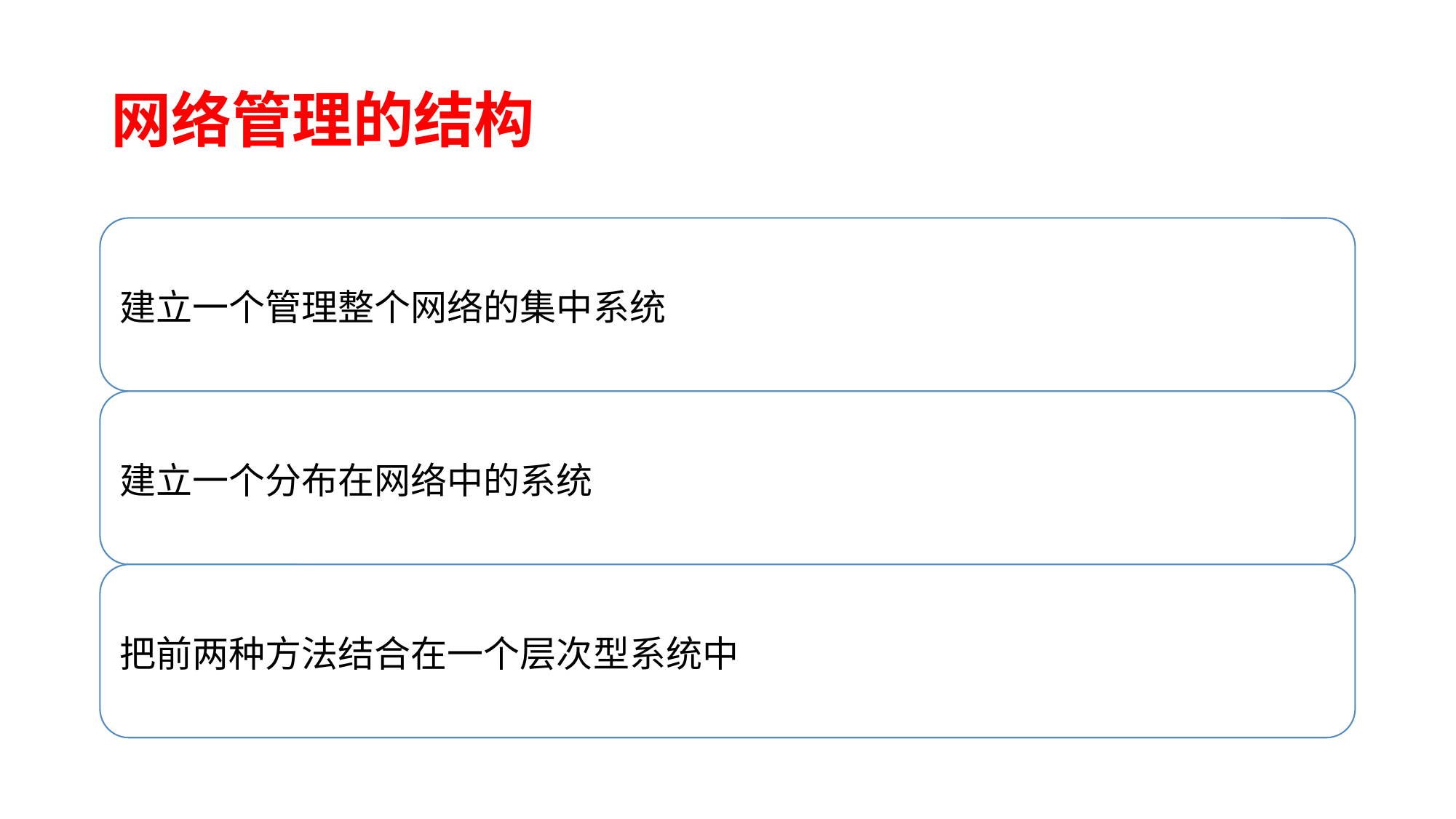

# 网络管理的结构
建立一个管理整个网络的集中系统
建立一个分布在网络中的系统
把前两种方法结合在一个层次型系统中